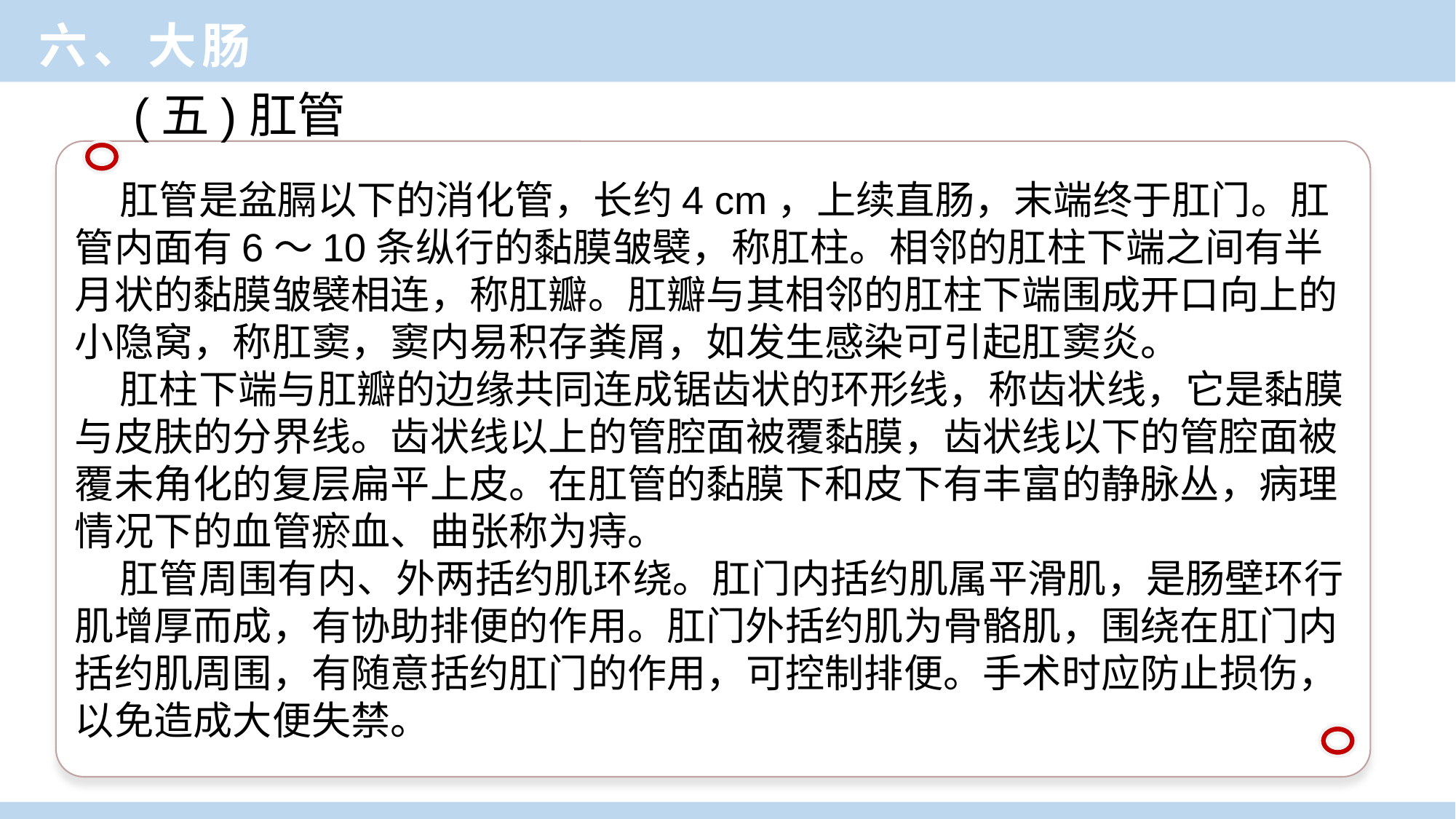

六、大肠
(五)肛管
    肛管是盆膈以下的消化管，长约4 cm，上续直肠，末端终于肛门。肛管内面有6～10条纵行的黏膜皱襞，称肛柱。相邻的肛柱下端之间有半月状的黏膜皱襞相连，称肛瓣。肛瓣与其相邻的肛柱下端围成开口向上的小隐窝，称肛窦，窦内易积存粪屑，如发生感染可引起肛窦炎。
    肛柱下端与肛瓣的边缘共同连成锯齿状的环形线，称齿状线，它是黏膜与皮肤的分界线。齿状线以上的管腔面被覆黏膜，齿状线以下的管腔面被覆未角化的复层扁平上皮。在肛管的黏膜下和皮下有丰富的静脉丛，病理情况下的血管瘀血、曲张称为痔。
    肛管周围有内、外两括约肌环绕。肛门内括约肌属平滑肌，是肠壁环行肌增厚而成，有协助排便的作用。肛门外括约肌为骨骼肌，围绕在肛门内括约肌周围，有随意括约肛门的作用，可控制排便。手术时应防止损伤，以免造成大便失禁。